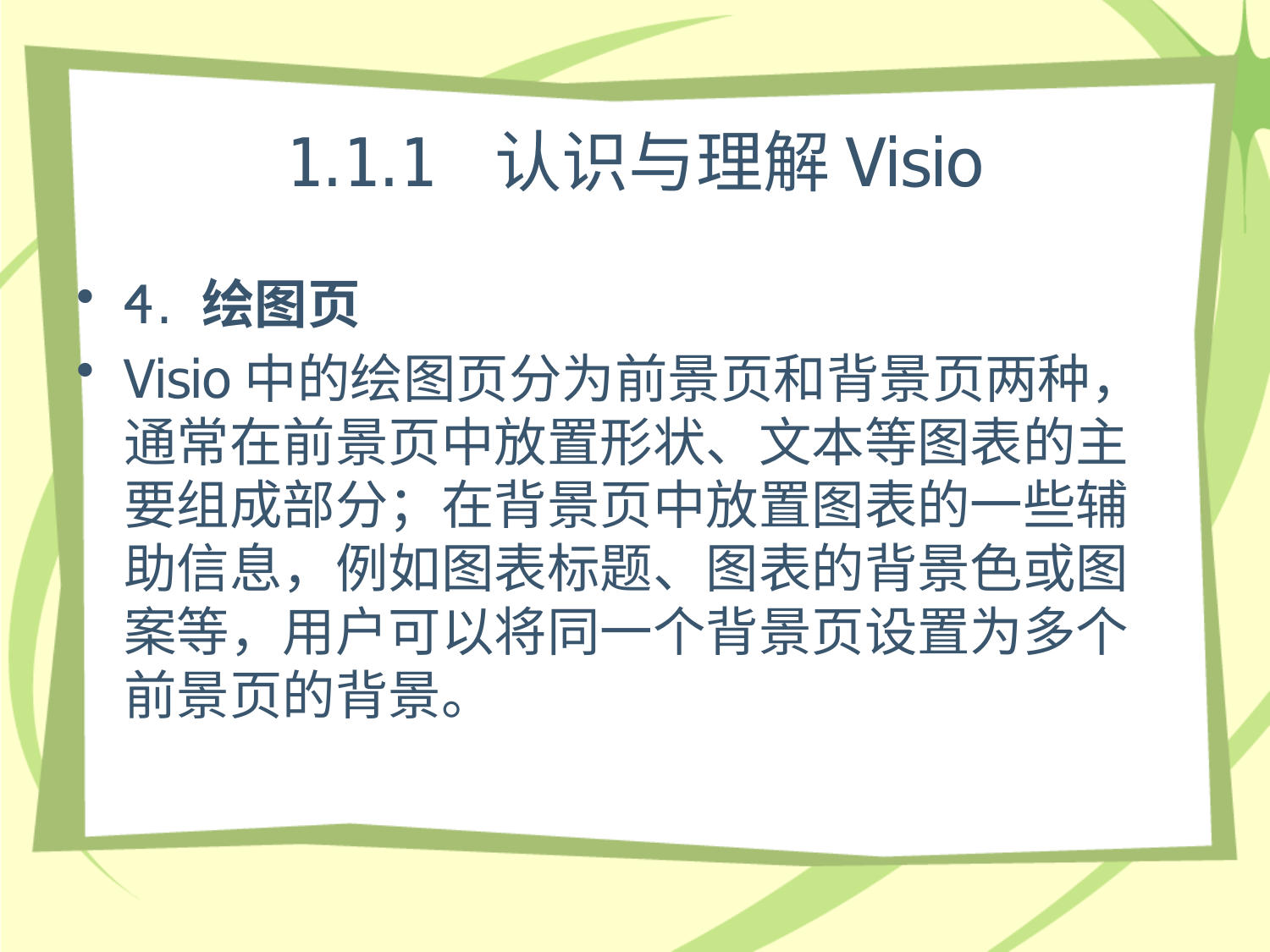

# 1.1.1  认识与理解Visio
4. 绘图页
Visio中的绘图页分为前景页和背景页两种，通常在前景页中放置形状、文本等图表的主要组成部分；在背景页中放置图表的一些辅助信息，例如图表标题、图表的背景色或图案等，用户可以将同一个背景页设置为多个前景页的背景。